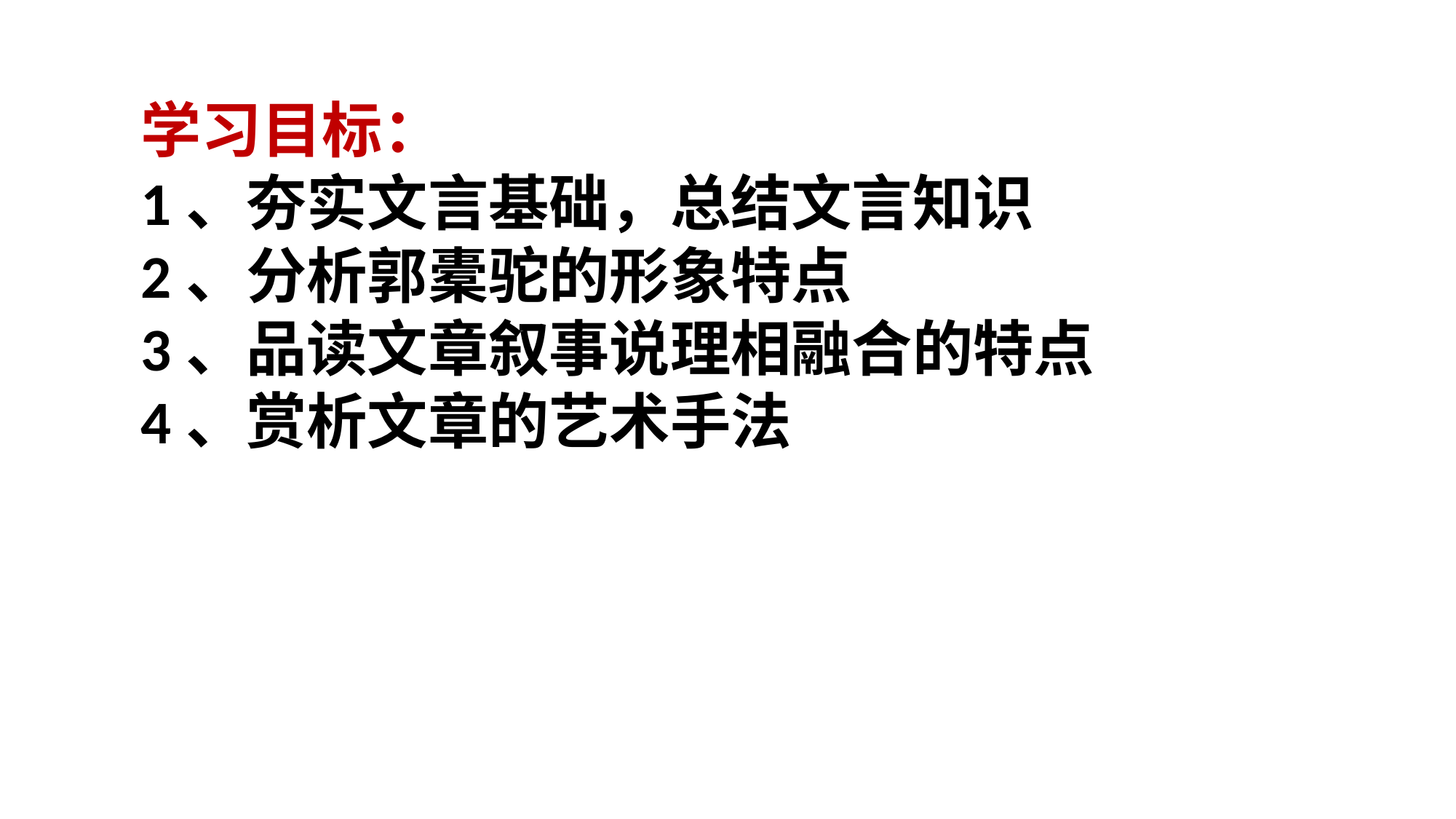

学习目标：
1、夯实文言基础，总结文言知识
2、分析郭橐驼的形象特点
3、品读文章叙事说理相融合的特点
4、赏析文章的艺术手法